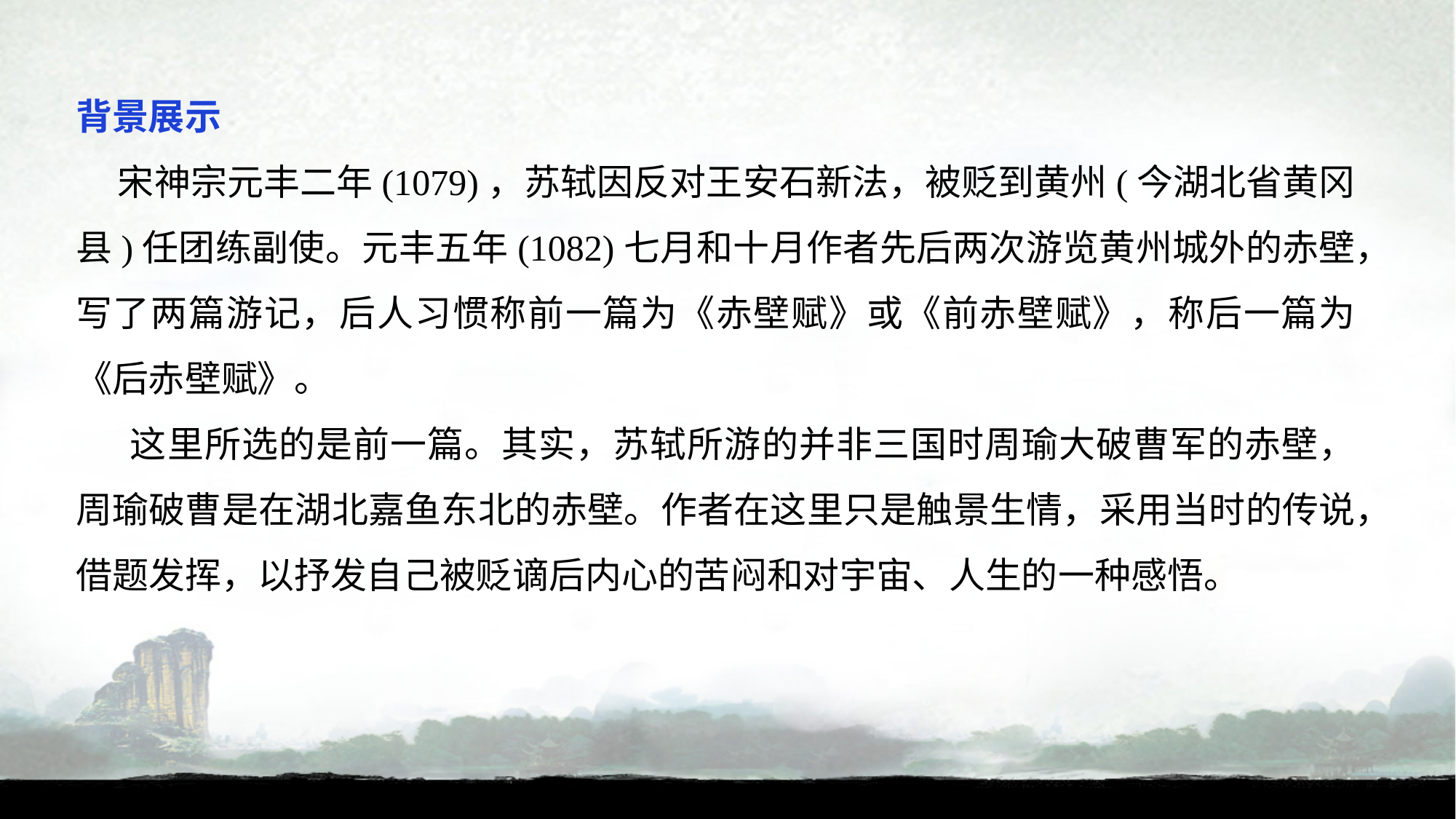

背景展示
    宋神宗元丰二年(1079)，苏轼因反对王安石新法，被贬到黄州(今湖北省黄冈县)任团练副使。元丰五年(1082)七月和十月作者先后两次游览黄州城外的赤壁，写了两篇游记，后人习惯称前一篇为《赤壁赋》或《前赤壁赋》，称后一篇为《后赤壁赋》。
     这里所选的是前一篇。其实，苏轼所游的并非三国时周瑜大破曹军的赤壁，周瑜破曹是在湖北嘉鱼东北的赤壁。作者在这里只是触景生情，采用当时的传说，借题发挥，以抒发自己被贬谪后内心的苦闷和对宇宙、人生的一种感悟。